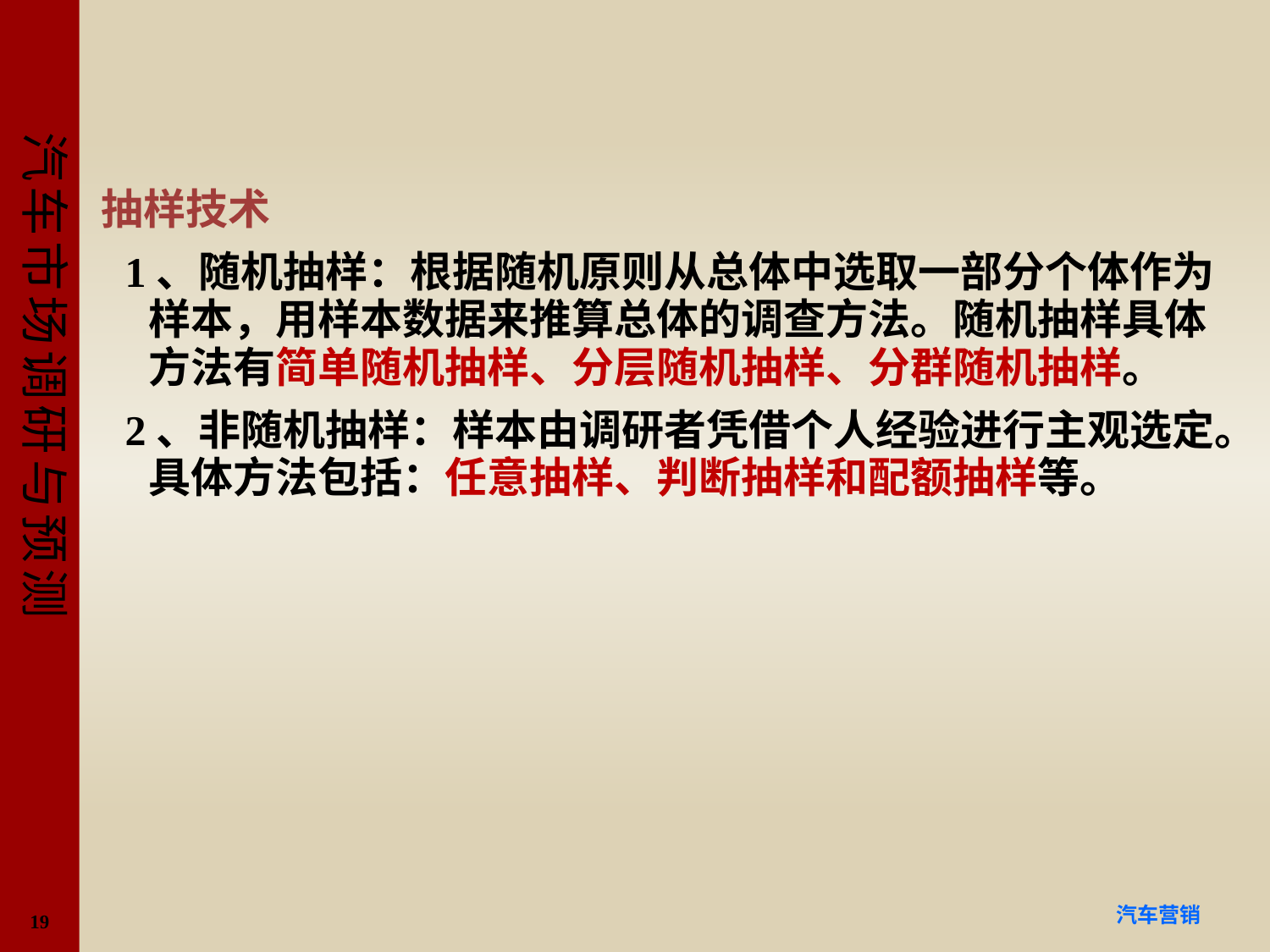

#
抽样技术
1、随机抽样：根据随机原则从总体中选取一部分个体作为样本，用样本数据来推算总体的调查方法。随机抽样具体方法有简单随机抽样、分层随机抽样、分群随机抽样。
2、非随机抽样：样本由调研者凭借个人经验进行主观选定。具体方法包括：任意抽样、判断抽样和配额抽样等。

19